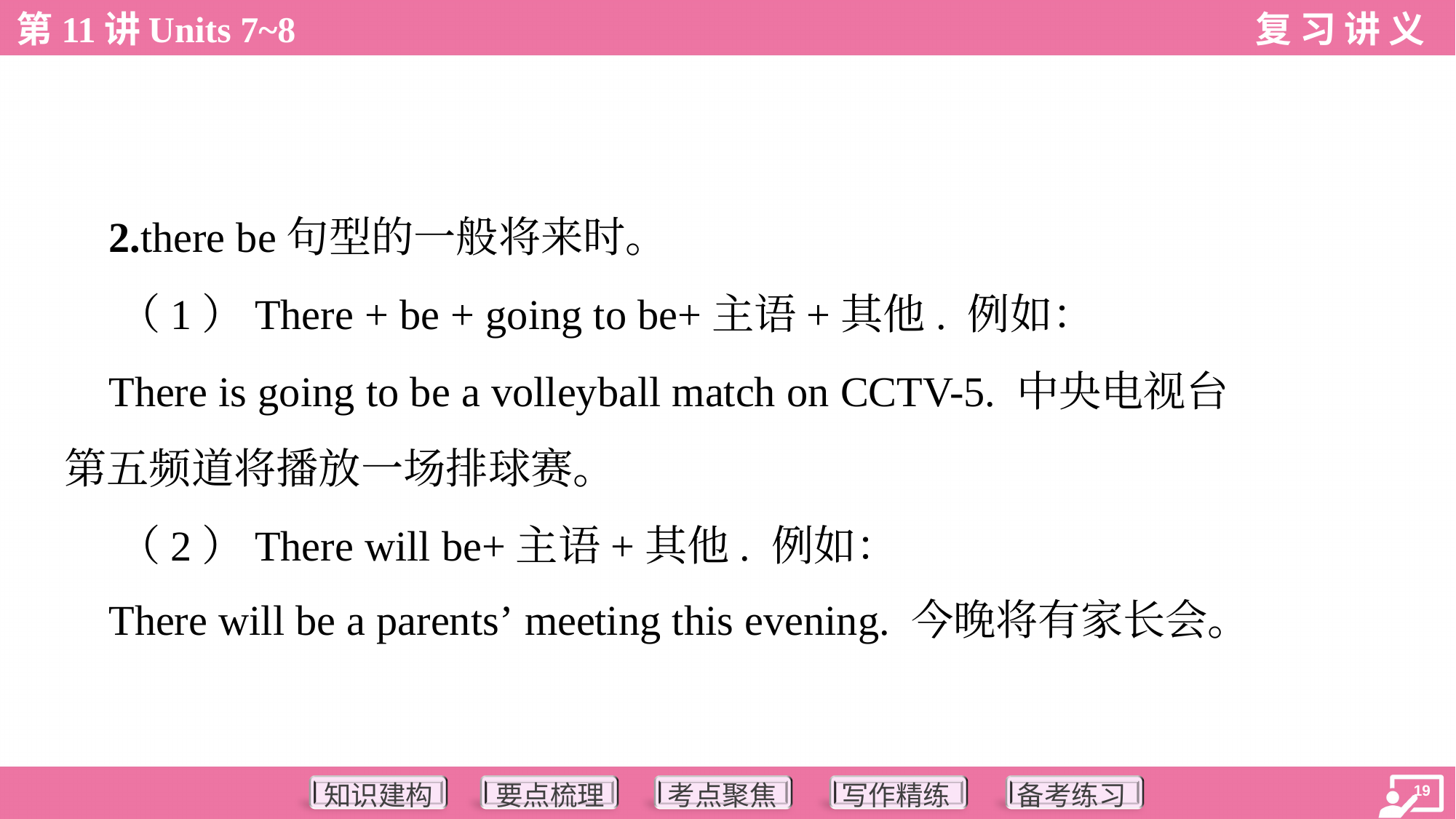

2.there be句型的一般将来时。
    （1）There + be + going to be+主语+其他. 例如：
    There is going to be a volleyball match on CCTV-5. 中央电视台
第五频道将播放一场排球赛。
    （2）There will be+主语+其他. 例如：
    There will be a parents’ meeting this evening. 今晚将有家长会。